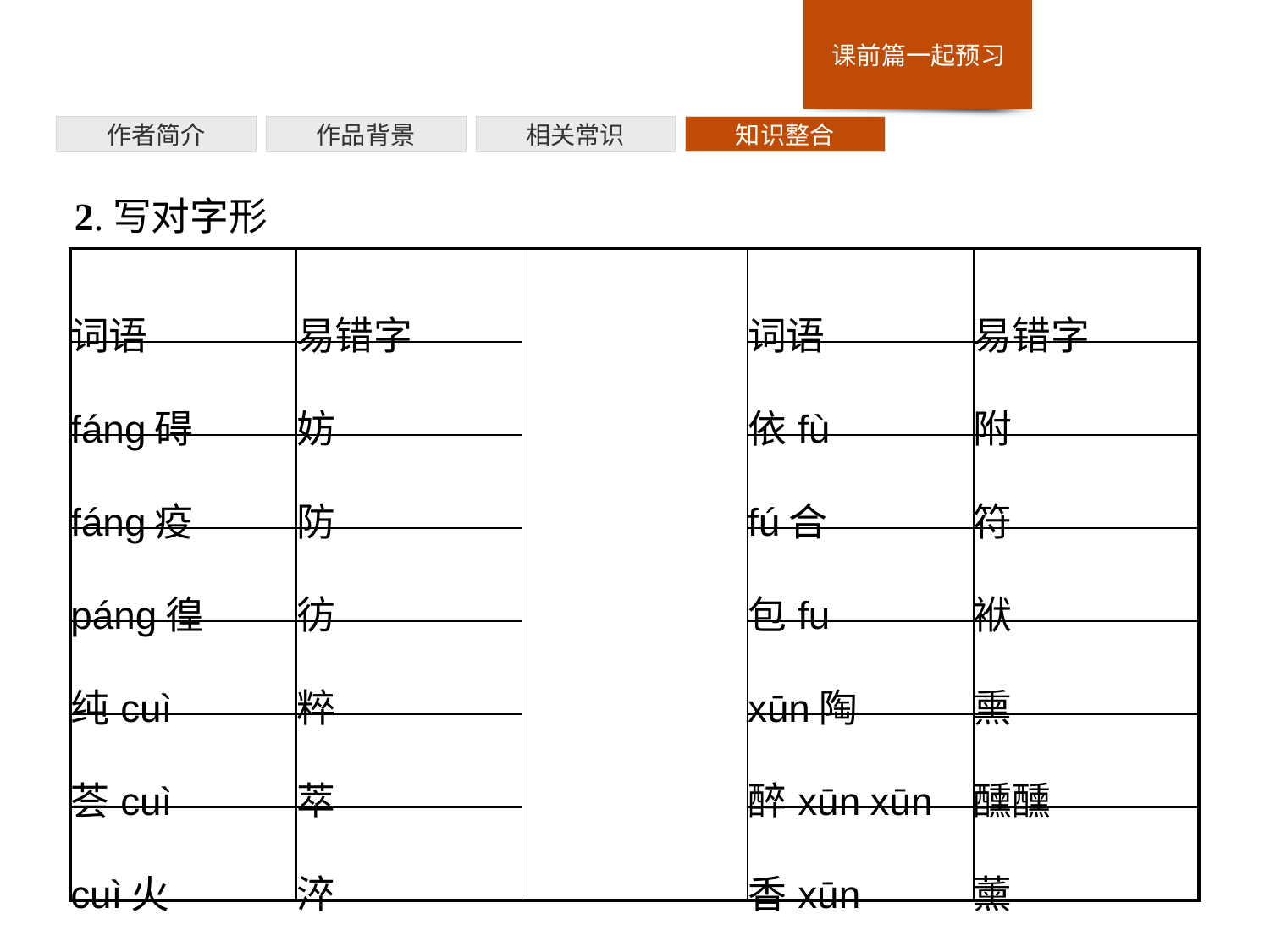

作者简介
作品背景
相关常识
知识整合
2.写对字形
| 词语 | 易错字 |  | 词语 | 易错字 |
| --- | --- | --- | --- | --- |
| fáng碍 | 妨 |  | 依fù | 附 |
| fáng疫 | 防 |  | fú合 | 符 |
| páng徨 | 彷 |  | 包fu | 袱 |
| 纯cuì | 粹 |  | xūn陶 | 熏 |
| 荟cuì | 萃 |  | 醉xūn xūn | 醺醺 |
| cuì火 | 淬 |  | 香xūn | 薰 |